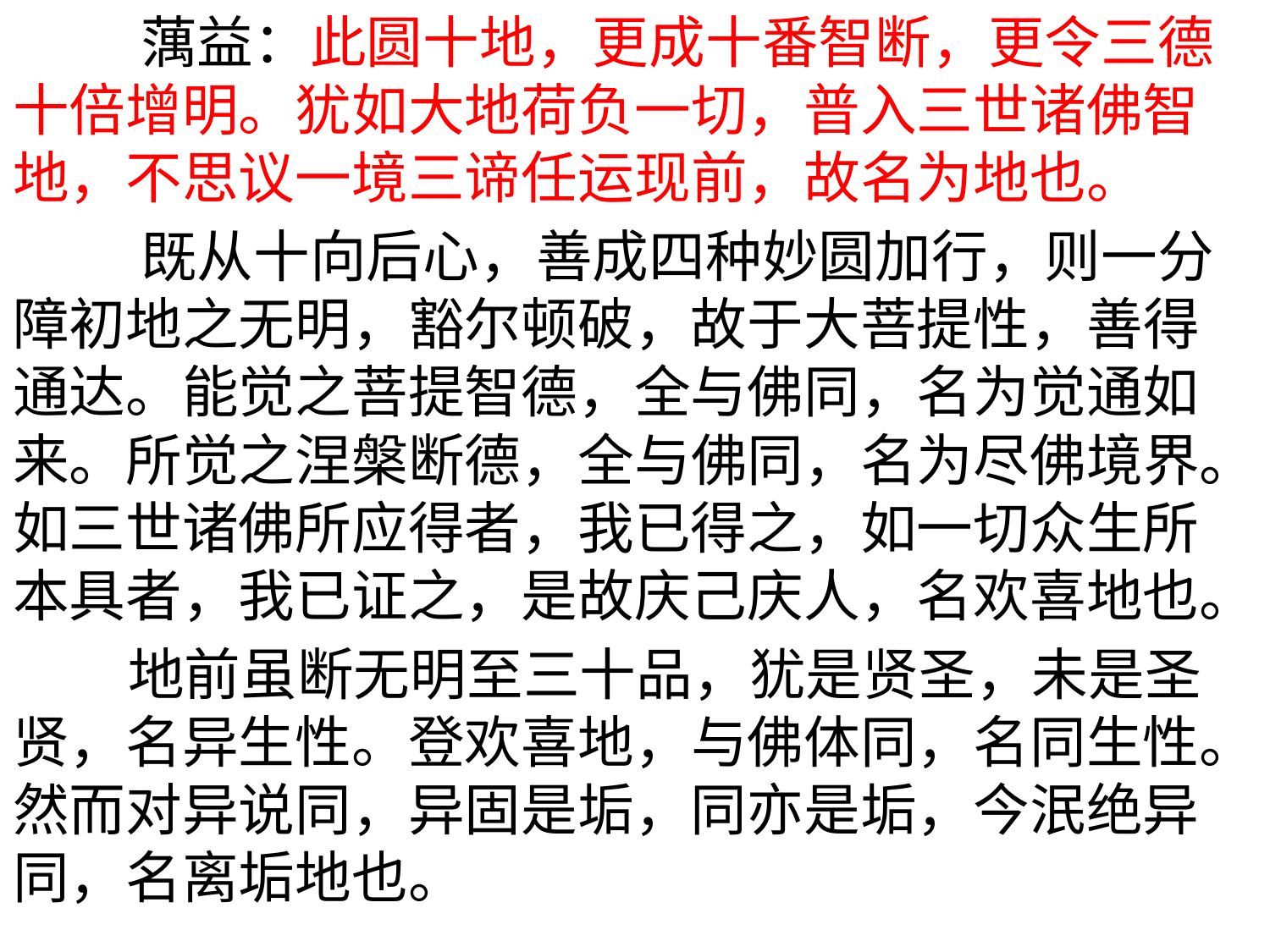

蕅益：此圆十地，更成十番智断，更令三德十倍增明。犹如大地荷负一切，普入三世诸佛智地，不思议一境三谛任运现前，故名为地也。
         既从十向后心，善成四种妙圆加行，则一分障初地之无明，豁尔顿破，故于大菩提性，善得通达。能觉之菩提智德，全与佛同，名为觉通如来。所觉之涅槃断德，全与佛同，名为尽佛境界。如三世诸佛所应得者，我已得之，如一切众生所本具者，我已证之，是故庆己庆人，名欢喜地也。
        地前虽断无明至三十品，犹是贤圣，未是圣贤，名异生性。登欢喜地，与佛体同，名同生性。然而对异说同，异固是垢，同亦是垢，今泯绝异同，名离垢地也。